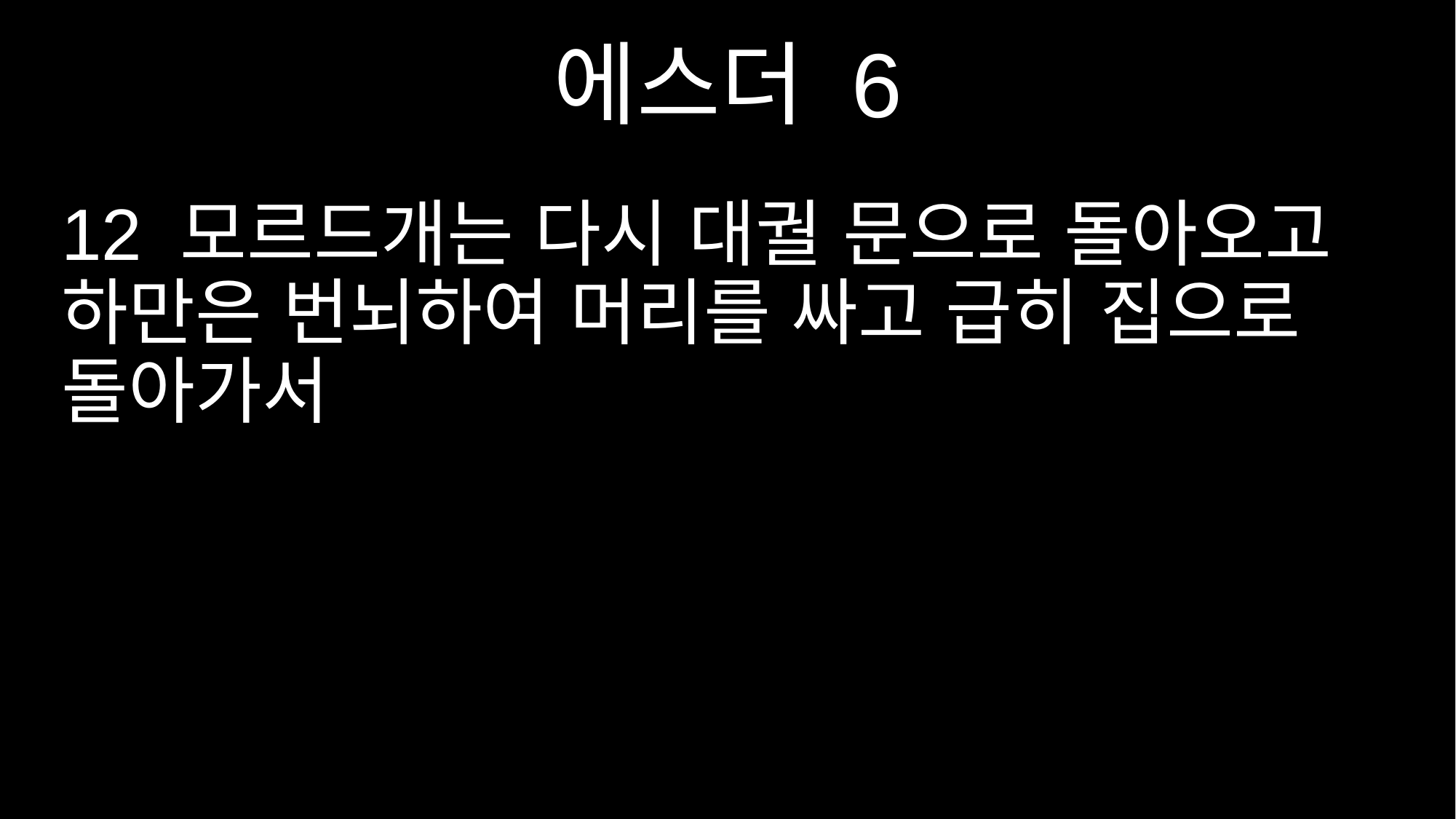

에스더 6
12 모르드개는 다시 대궐 문으로 돌아오고 하만은 번뇌하여 머리를 싸고 급히 집으로 돌아가서